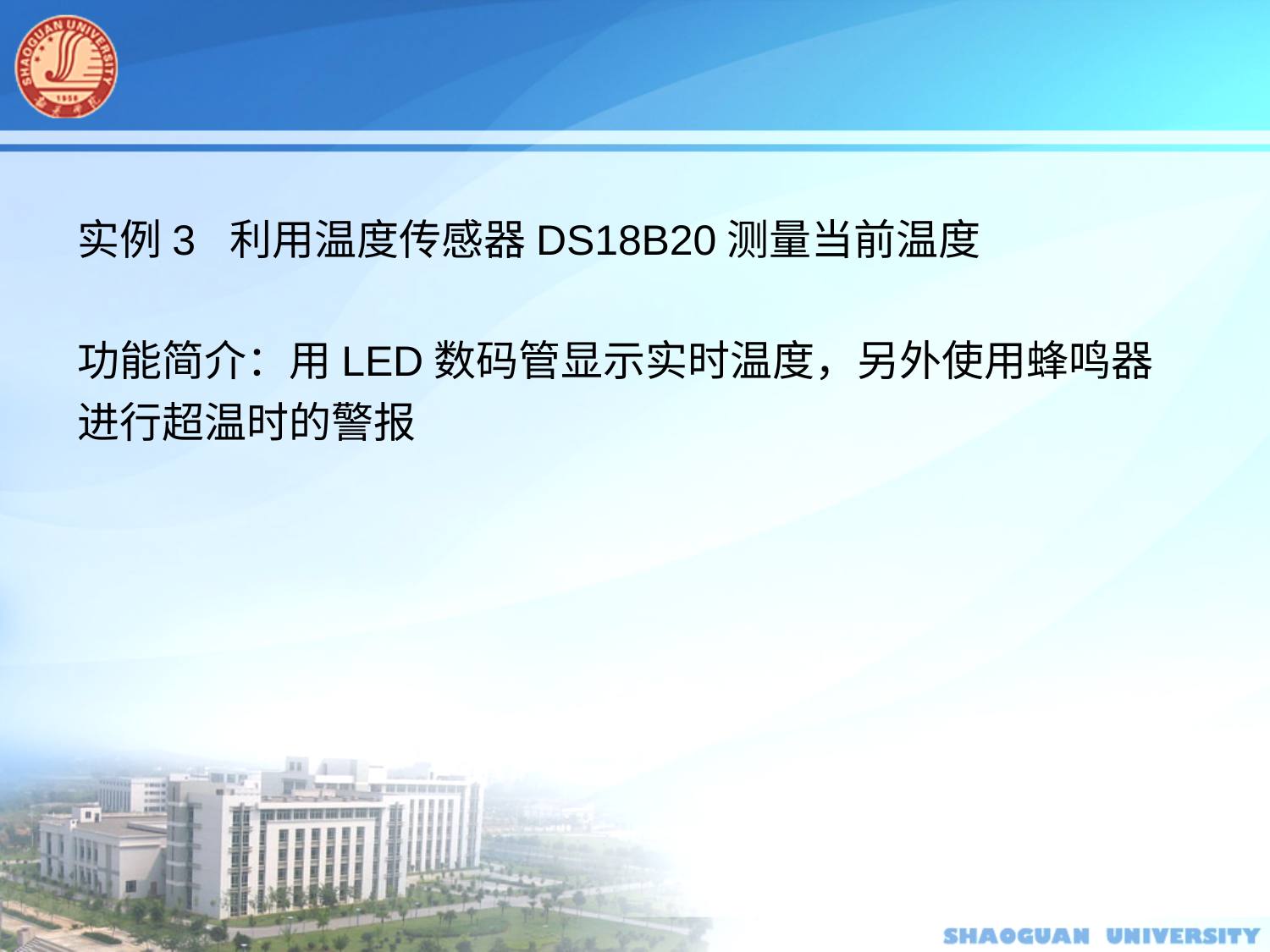

实例3  利用温度传感器DS18B20测量当前温度

功能简介：用LED数码管显示实时温度，另外使用蜂鸣器进行超温时的警报